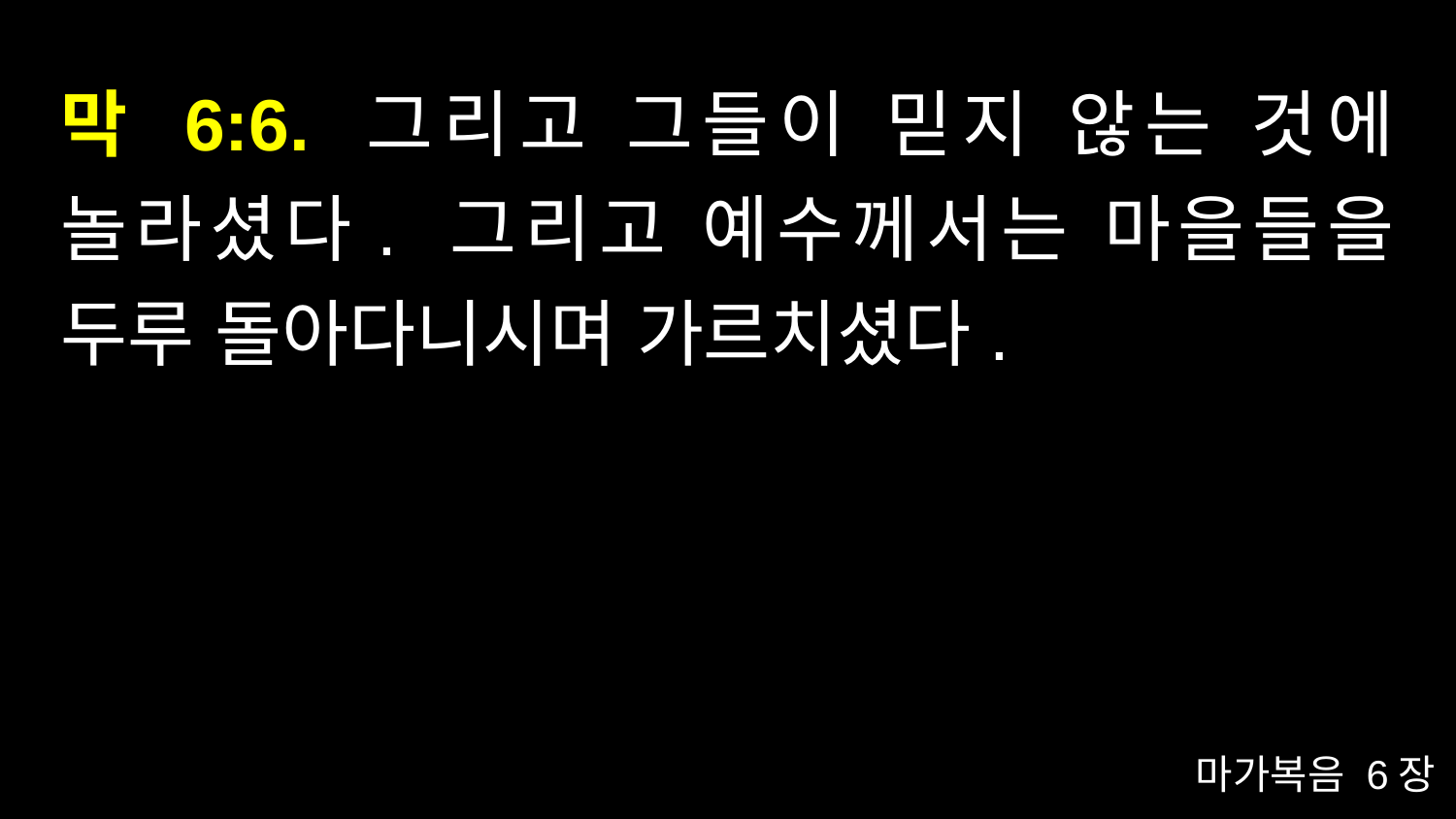

# 막 6:6. 그리고 그들이 믿지 않는 것에 놀라셨다. 그리고 예수께서는 마을들을 두루 돌아다니시며 가르치셨다.
마가복음 6장